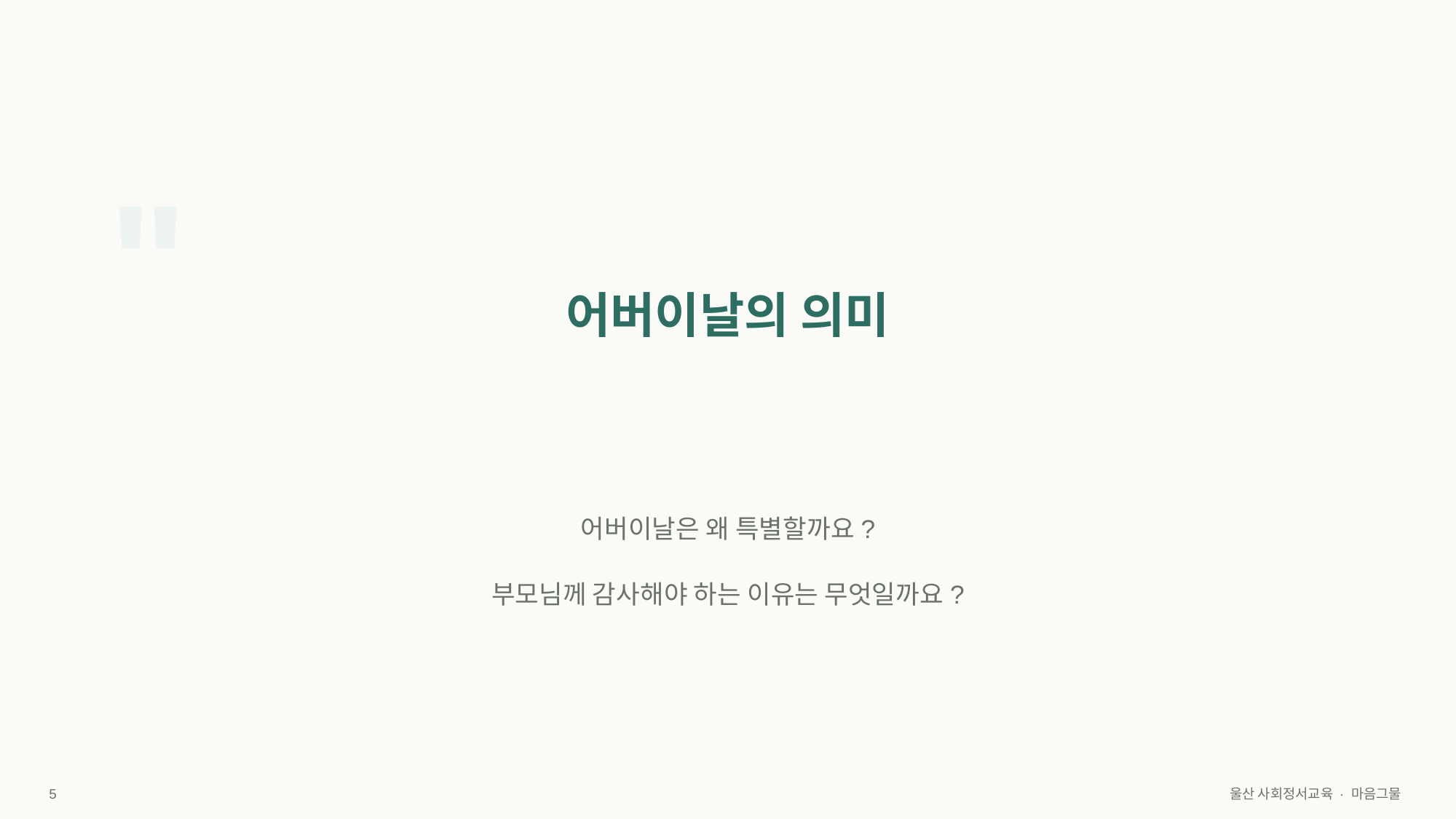

"
어버이날의 의미
어버이날은 왜 특별할까요?
부모님께 감사해야 하는 이유는 무엇일까요?
5
울산 사회정서교육 · 마음그물